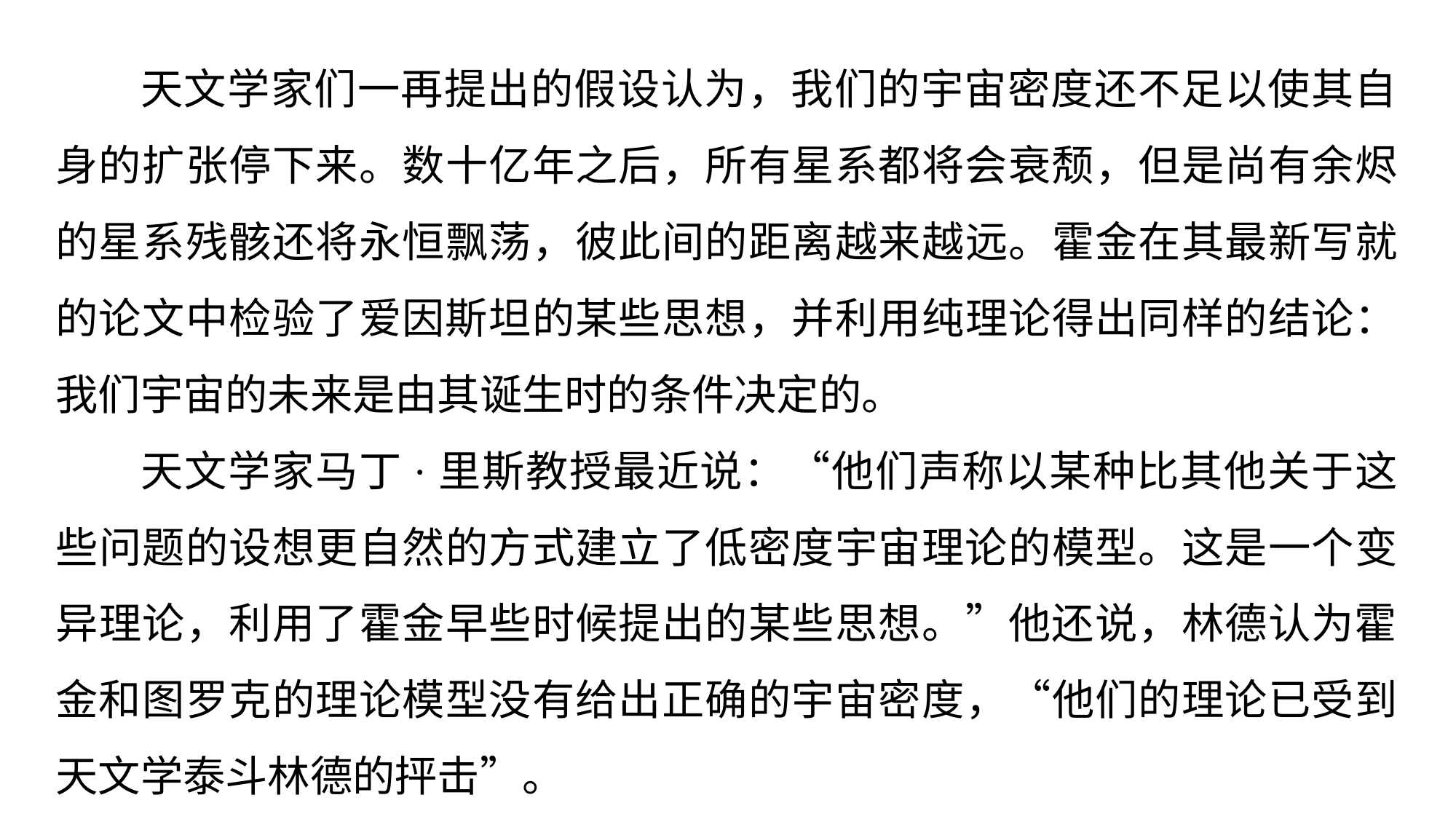

天文学家们一再提出的假设认为，我们的宇宙密度还不足以使其自身的扩张停下来。数十亿年之后，所有星系都将会衰颓，但是尚有余烬的星系残骸还将永恒飘荡，彼此间的距离越来越远。霍金在其最新写就的论文中检验了爱因斯坦的某些思想，并利用纯理论得出同样的结论：我们宇宙的未来是由其诞生时的条件决定的。
天文学家马丁·里斯教授最近说：“他们声称以某种比其他关于这些问题的设想更自然的方式建立了低密度宇宙理论的模型。这是一个变异理论，利用了霍金早些时候提出的某些思想。”他还说，林德认为霍金和图罗克的理论模型没有给出正确的宇宙密度，“他们的理论已受到天文学泰斗林德的抨击”。